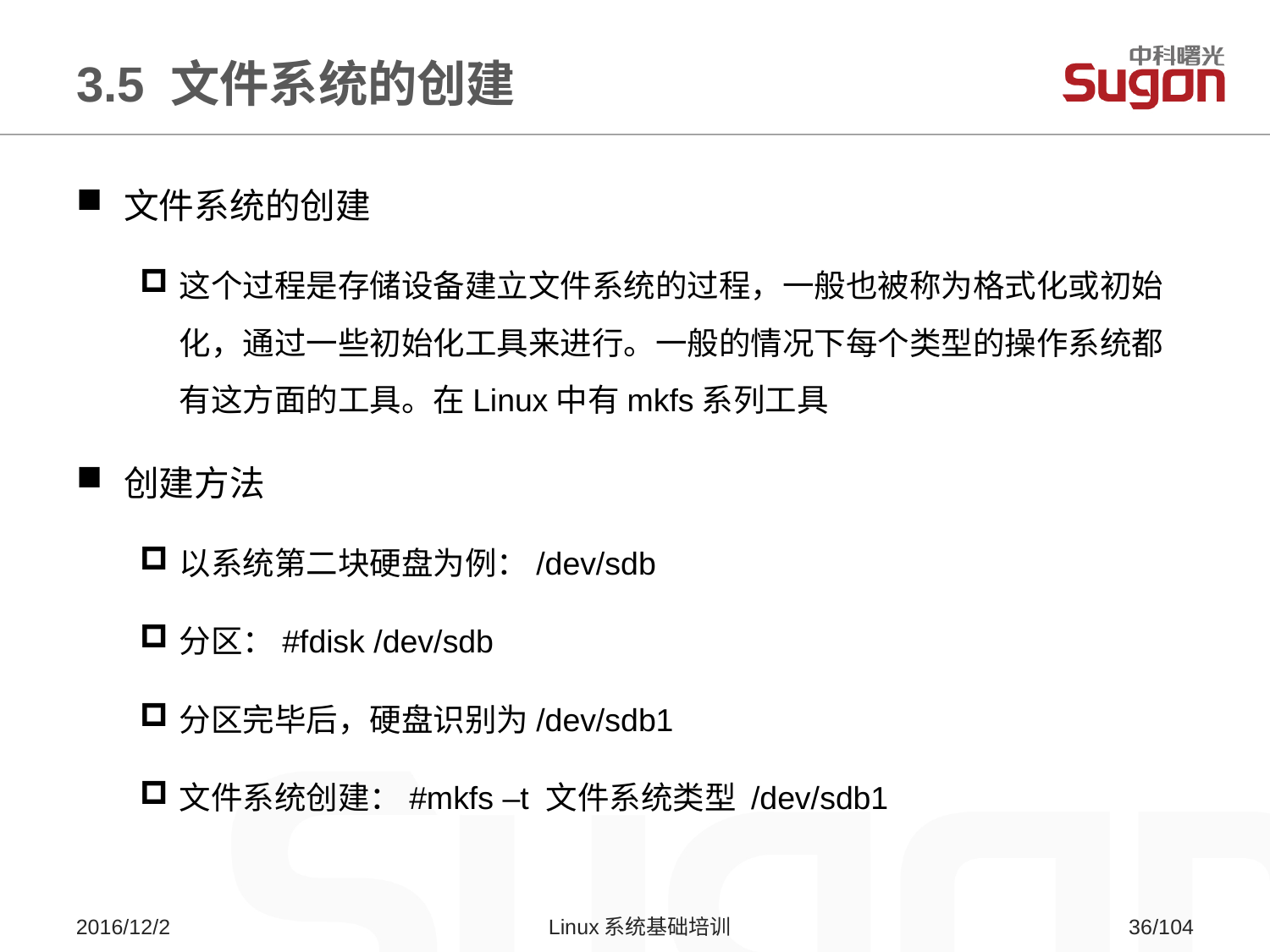

# 3.5 文件系统的创建
文件系统的创建
这个过程是存储设备建立文件系统的过程，一般也被称为格式化或初始化，通过一些初始化工具来进行。一般的情况下每个类型的操作系统都有这方面的工具。在Linux中有mkfs系列工具
创建方法
以系统第二块硬盘为例：/dev/sdb
分区：#fdisk /dev/sdb
分区完毕后，硬盘识别为/dev/sdb1
文件系统创建：#mkfs –t 文件系统类型 /dev/sdb1